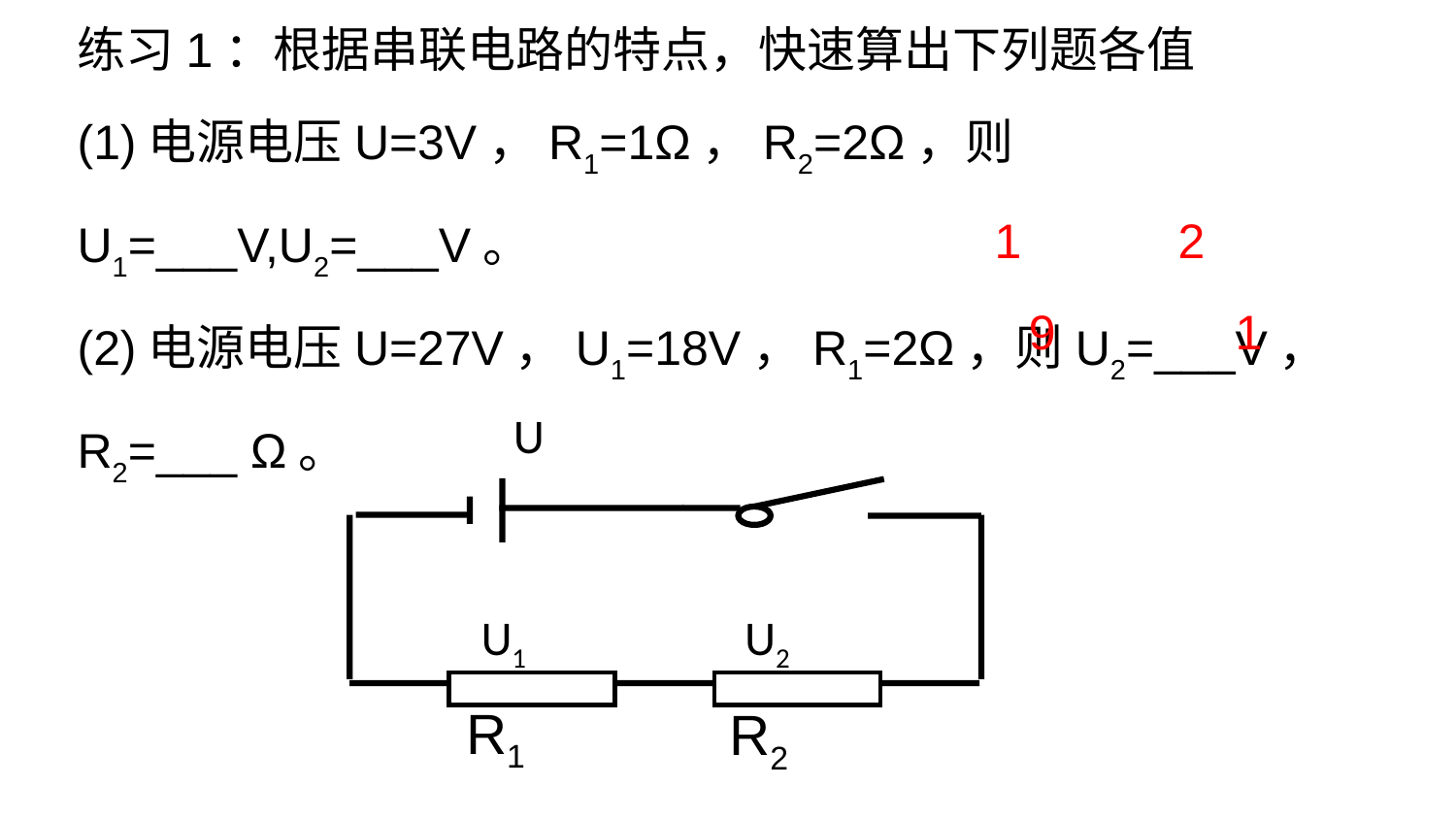

练习1：根据串联电路的特点，快速算出下列题各值
(1)电源电压U=3V，R1=1Ω，R2=2Ω，则U1=___V,U2=___V。
(2)电源电压U=27V，U1=18V，R1=2Ω，则U2=___V，R2=___ Ω。
1
2
9
1
U

U1
U2

R1
R2